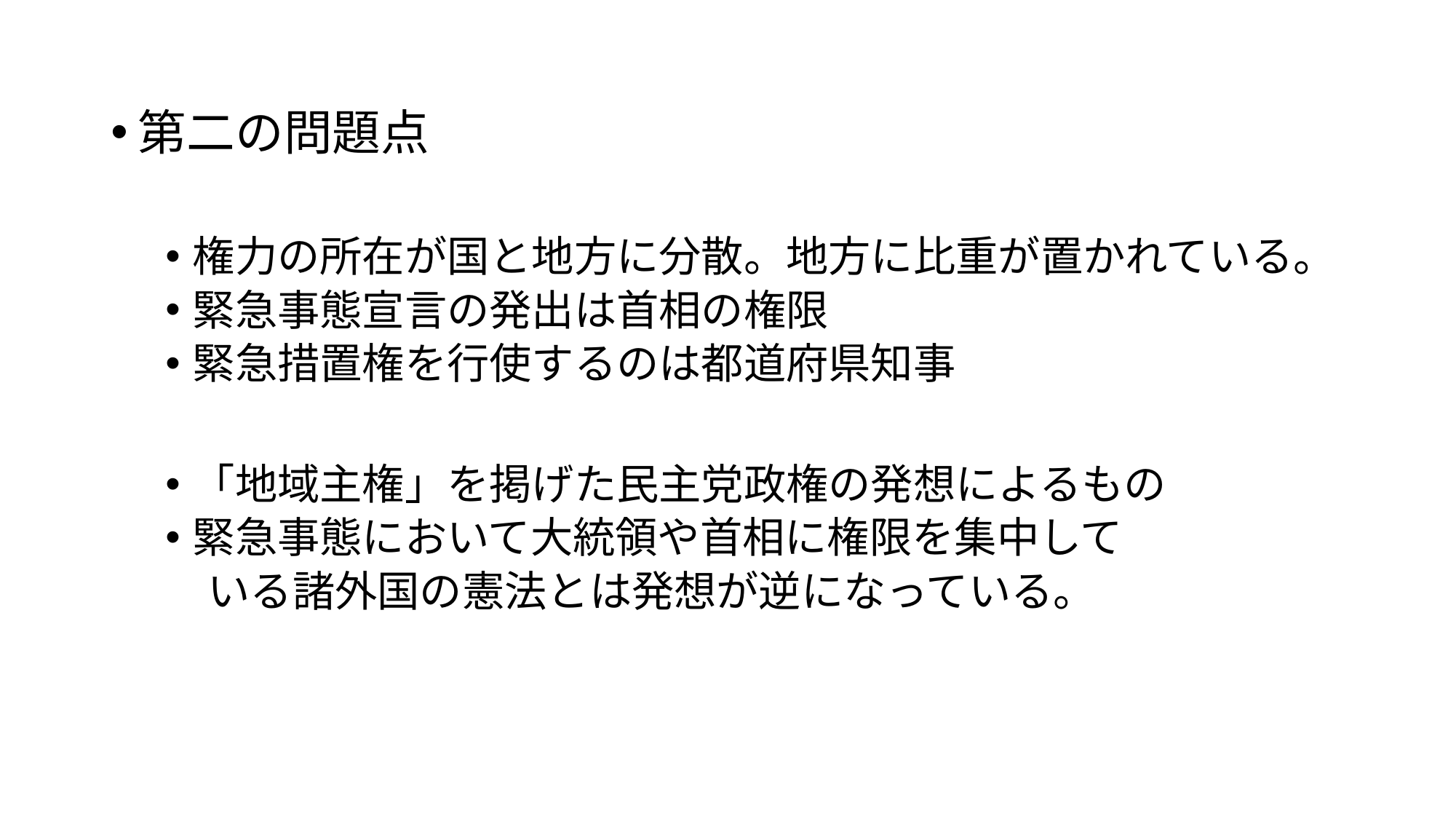

第二の問題点

権力の所在が国と地方に分散。地方に比重が置かれている。
緊急事態宣言の発出は首相の権限
緊急措置権を行使するのは都道府県知事

「地域主権」を掲げた民主党政権の発想によるもの
緊急事態において大統領や首相に権限を集中して
　いる諸外国の憲法とは発想が逆になっている。